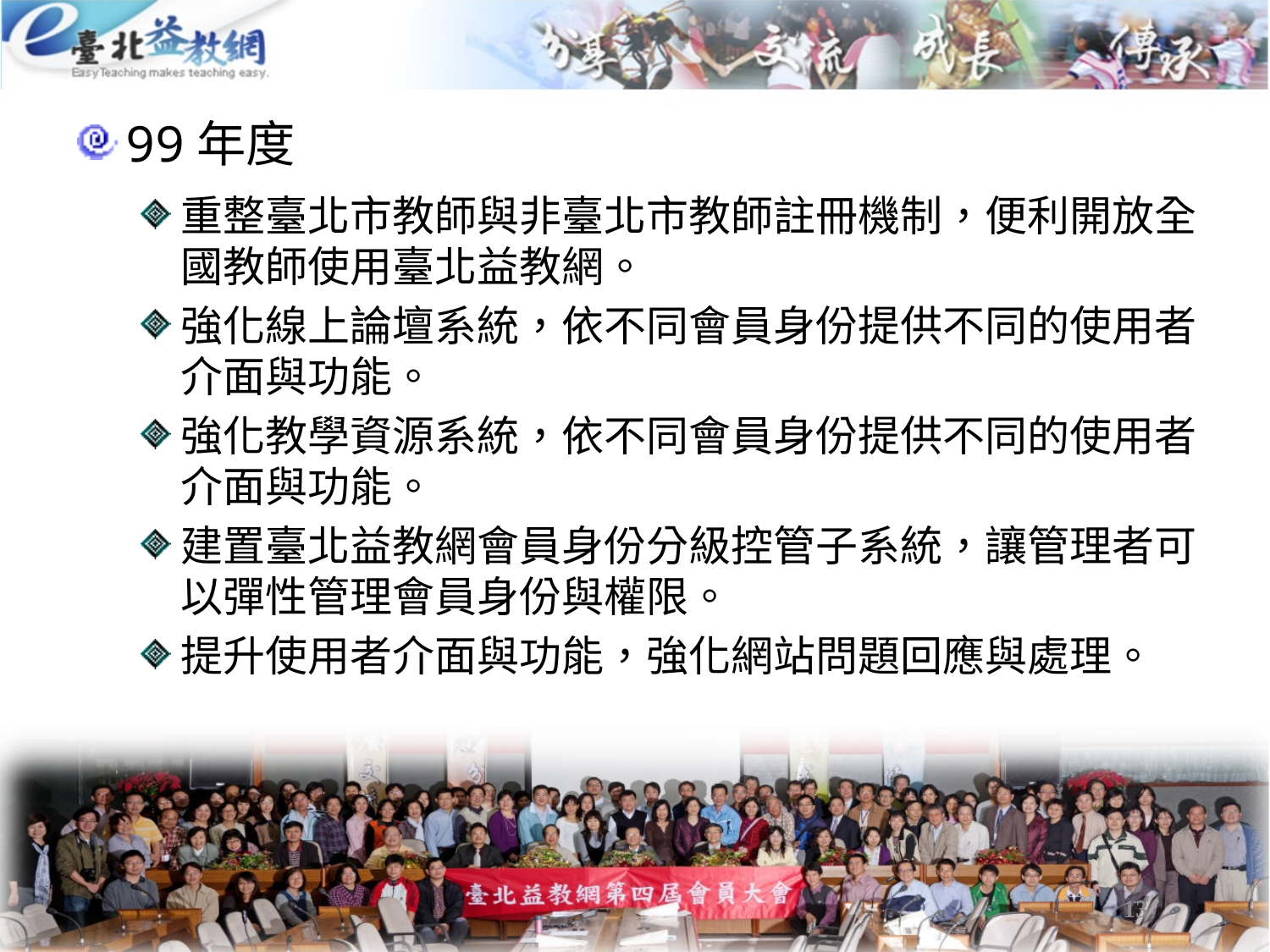

99年度
重整臺北市教師與非臺北市教師註冊機制，便利開放全國教師使用臺北益教網。
強化線上論壇系統，依不同會員身份提供不同的使用者介面與功能。
強化教學資源系統，依不同會員身份提供不同的使用者介面與功能。
建置臺北益教網會員身份分級控管子系統，讓管理者可以彈性管理會員身份與權限。
提升使用者介面與功能，強化網站問題回應與處理。
13